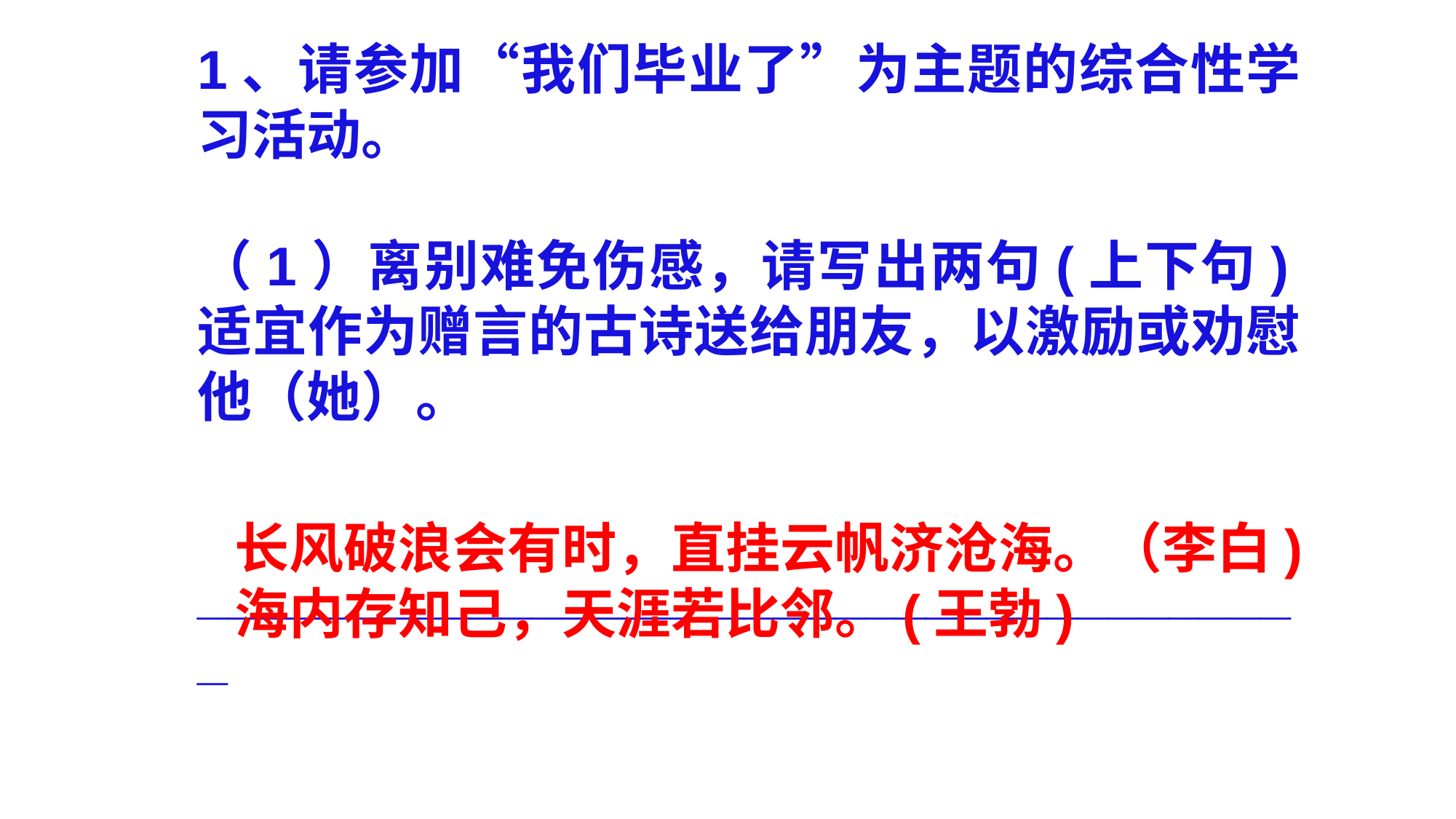

1、请参加“我们毕业了”为主题的综合性学习活动。

（1）离别难免伤感，请写出两句(上下句)适宜作为赠言的古诗送给朋友，以激励或劝慰他（她）。

_____________________________________
长风破浪会有时，直挂云帆济沧海。（李白)
海内存知己，天涯若比邻。(王勃)